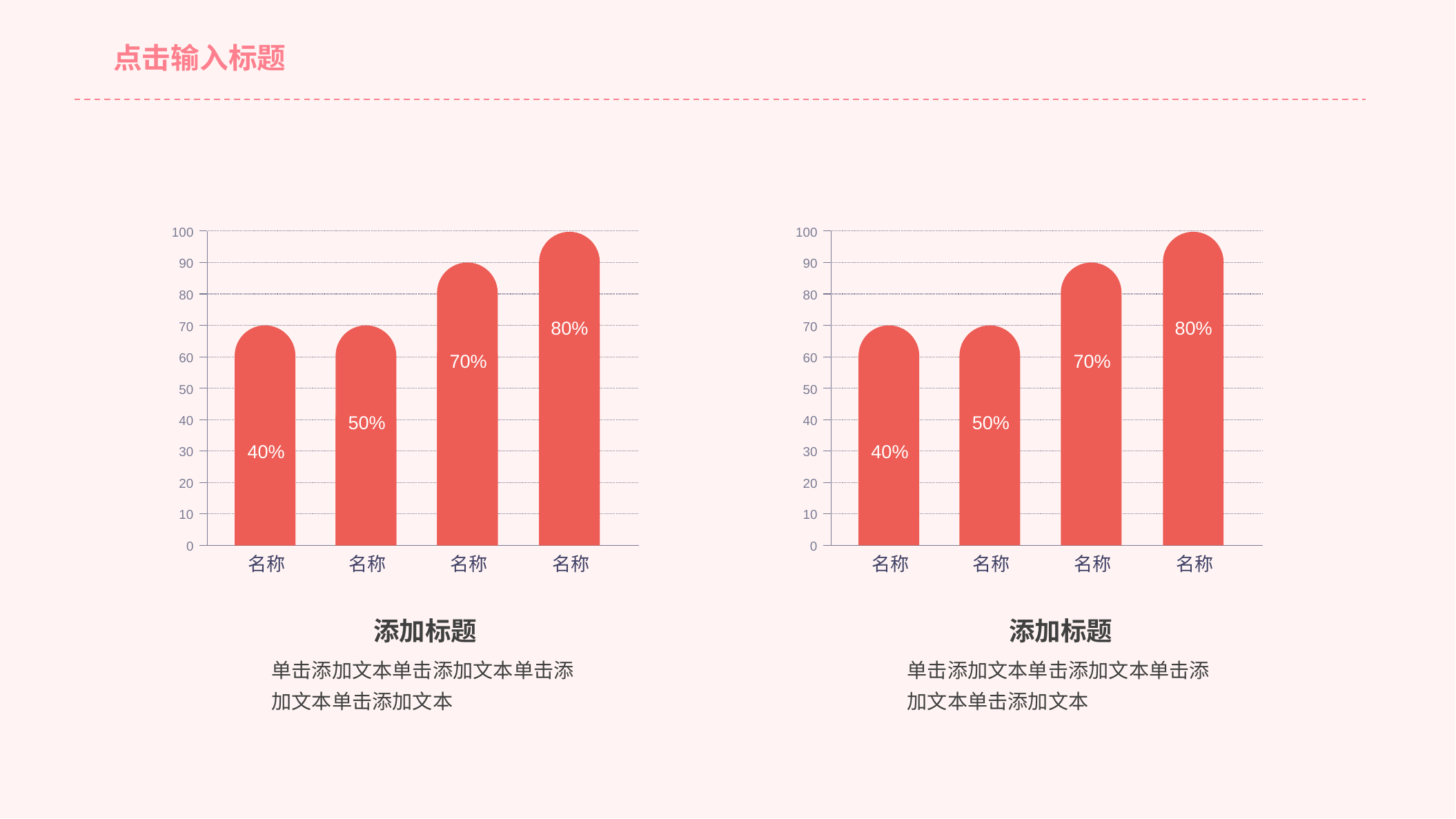

点击输入标题
#
100
90
80
70
60
50
40
30
20
10
0

80%

70%

50%

40%
名称
名称
名称
名称
添加标题
单击添加文本单击添加文本单击添加文本单击添加文本
100
90
80
70
60
50
40
30
20
10
0

80%

70%
50%
40%
名称
名称
名称
名称
添加标题
单击添加文本单击添加文本单击添加文本单击添加文本